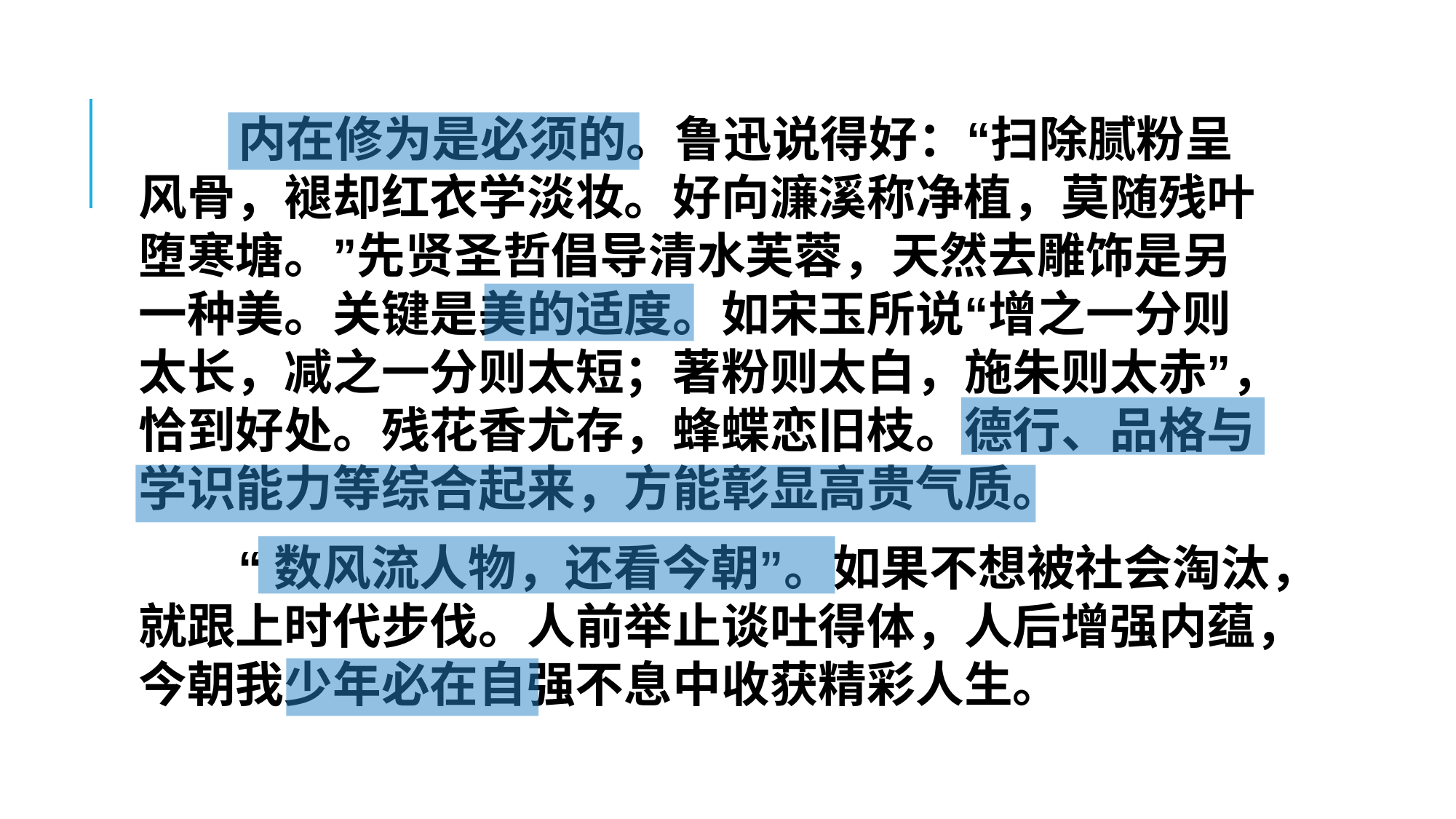

内在修为是必须的。鲁迅说得好：“扫除腻粉呈风骨，褪却红衣学淡妆。好向濂溪称净植，莫随残叶堕寒塘。”先贤圣哲倡导清水芙蓉，天然去雕饰是另一种美。关键是美的适度。如宋玉所说“增之一分则太长，减之一分则太短；著粉则太白，施朱则太赤”，恰到好处。残花香尤存，蜂蝶恋旧枝。德行、品格与学识能力等综合起来，方能彰显高贵气质。
“数风流人物，还看今朝”。如果不想被社会淘汰，就跟上时代步伐。人前举止谈吐得体，人后增强内蕴，今朝我少年必在自强不息中收获精彩人生。